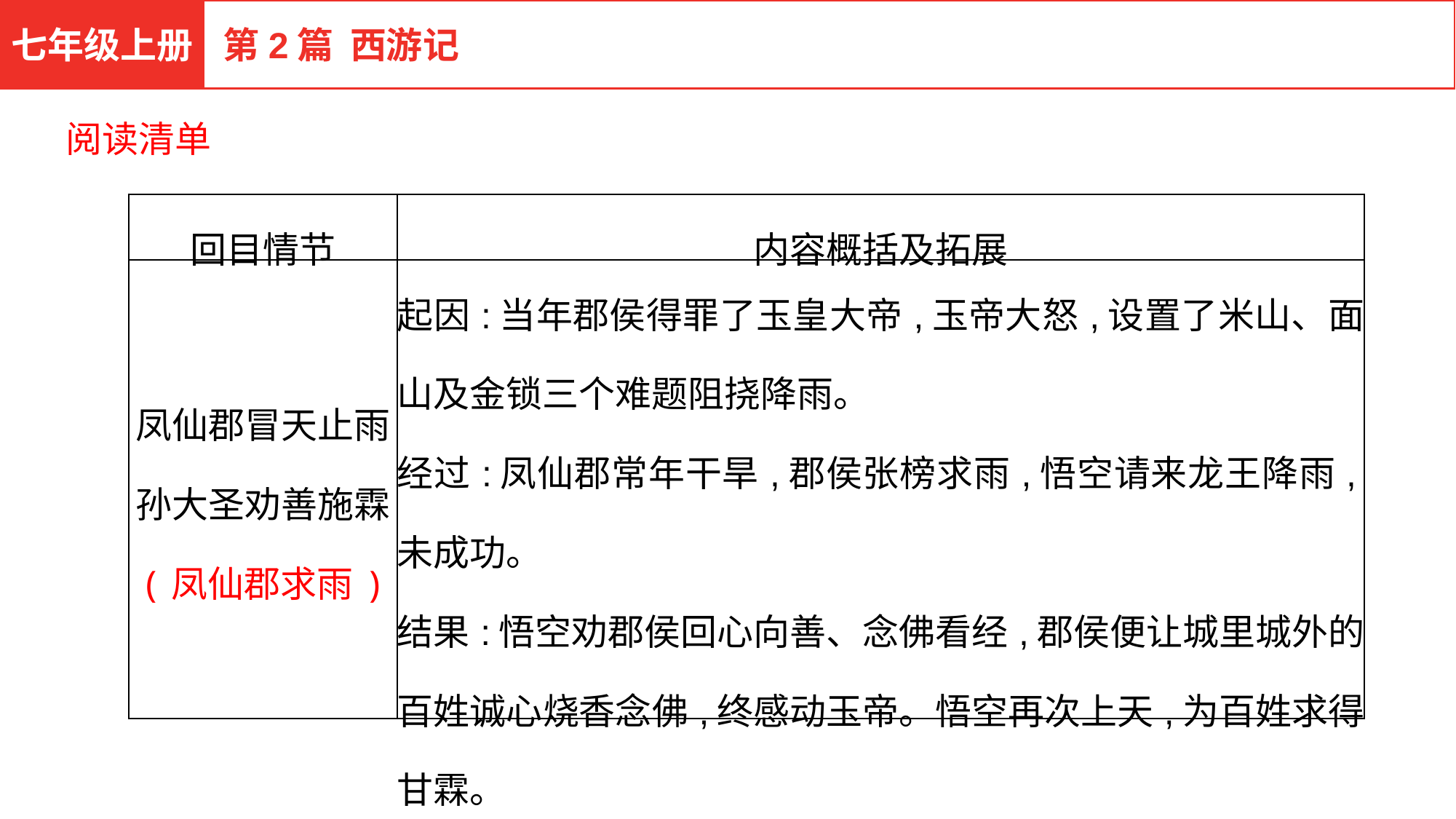

七年级上册
第2篇  西游记
阅读清单
| 回目情节 | 内容概括及拓展 |
| --- | --- |
| 凤仙郡冒天止雨 孙大圣劝善施霖 (凤仙郡求雨) | 起因:当年郡侯得罪了玉皇大帝,玉帝大怒,设置了米山、面山及金锁三个难题阻挠降雨。 经过:凤仙郡常年干旱,郡侯张榜求雨,悟空请来龙王降雨,未成功。 结果:悟空劝郡侯回心向善、念佛看经,郡侯便让城里城外的百姓诚心烧香念佛,终感动玉帝。悟空再次上天,为百姓求得甘霖。 |